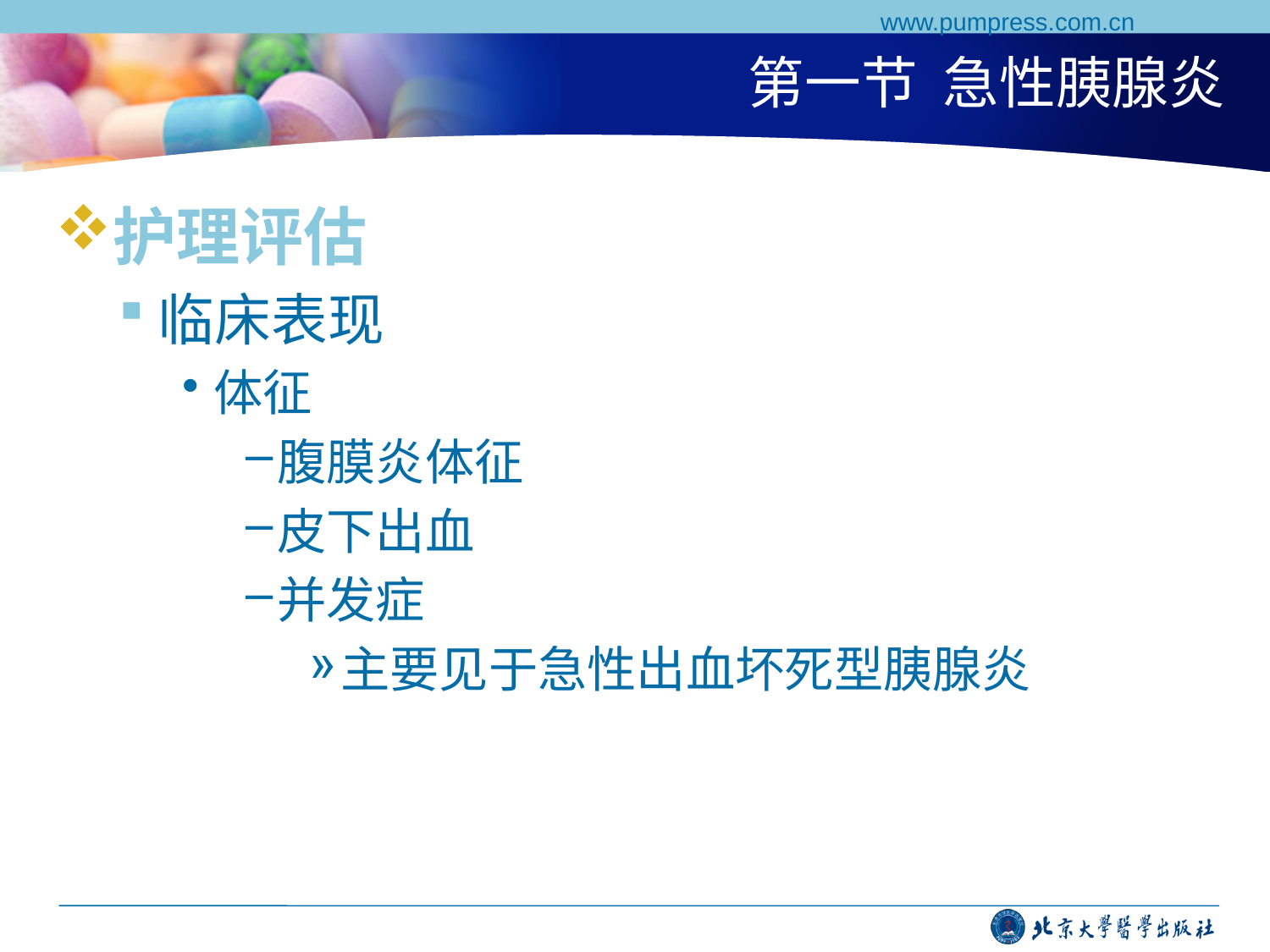

www.pumpress.com.cn
# 第一节  急性胰腺炎
护理评估
临床表现
体征
腹膜炎体征
皮下出血
并发症
主要见于急性出血坏死型胰腺炎